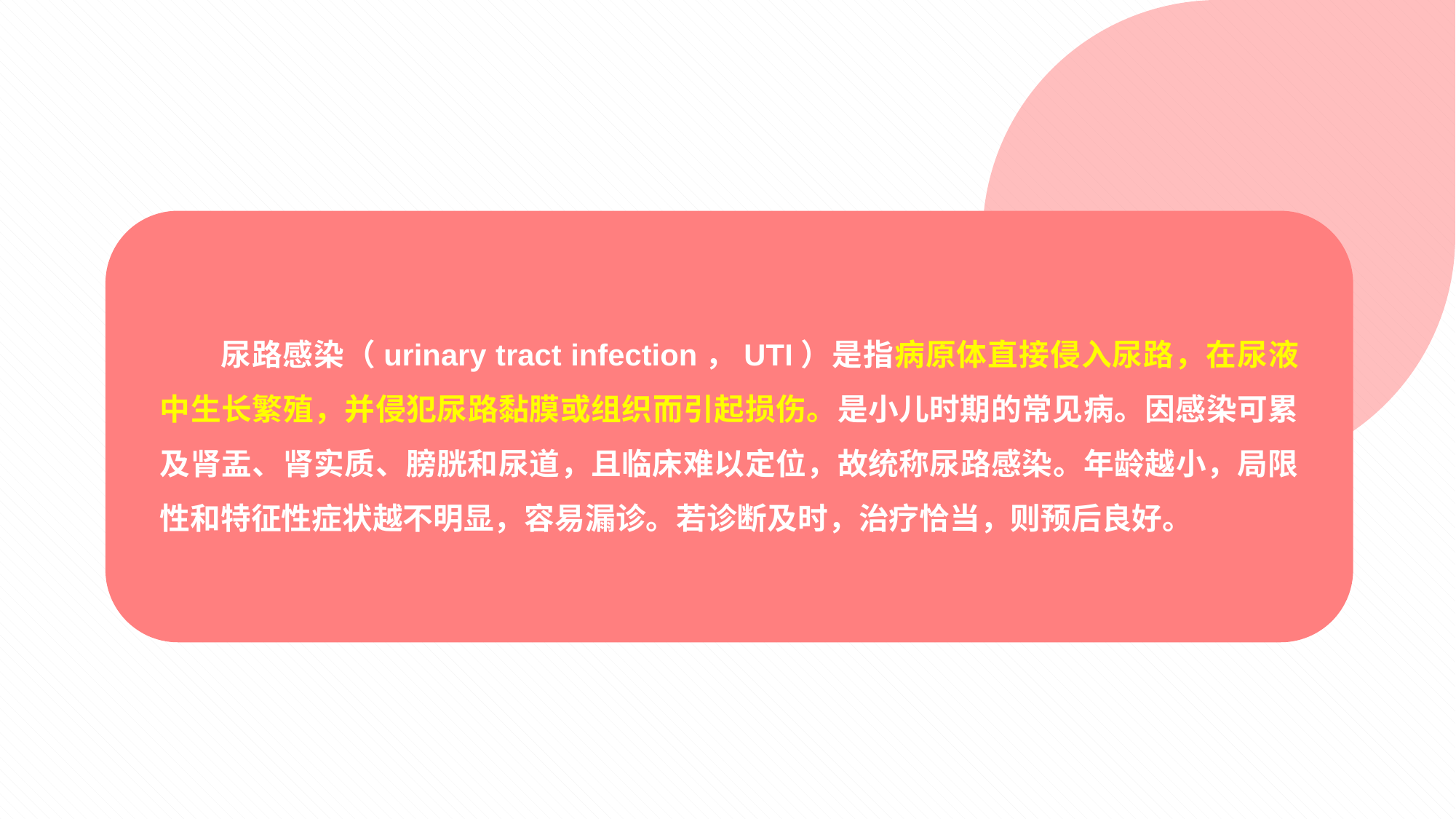

尿路感染（urinary tract infection，UTI）是指病原体直接侵入尿路，在尿液中生长繁殖，并侵犯尿路黏膜或组织而引起损伤。是小儿时期的常见病。因感染可累及肾盂、肾实质、膀胱和尿道，且临床难以定位，故统称尿路感染。年龄越小，局限性和特征性症状越不明显，容易漏诊。若诊断及时，治疗恰当，则预后良好。